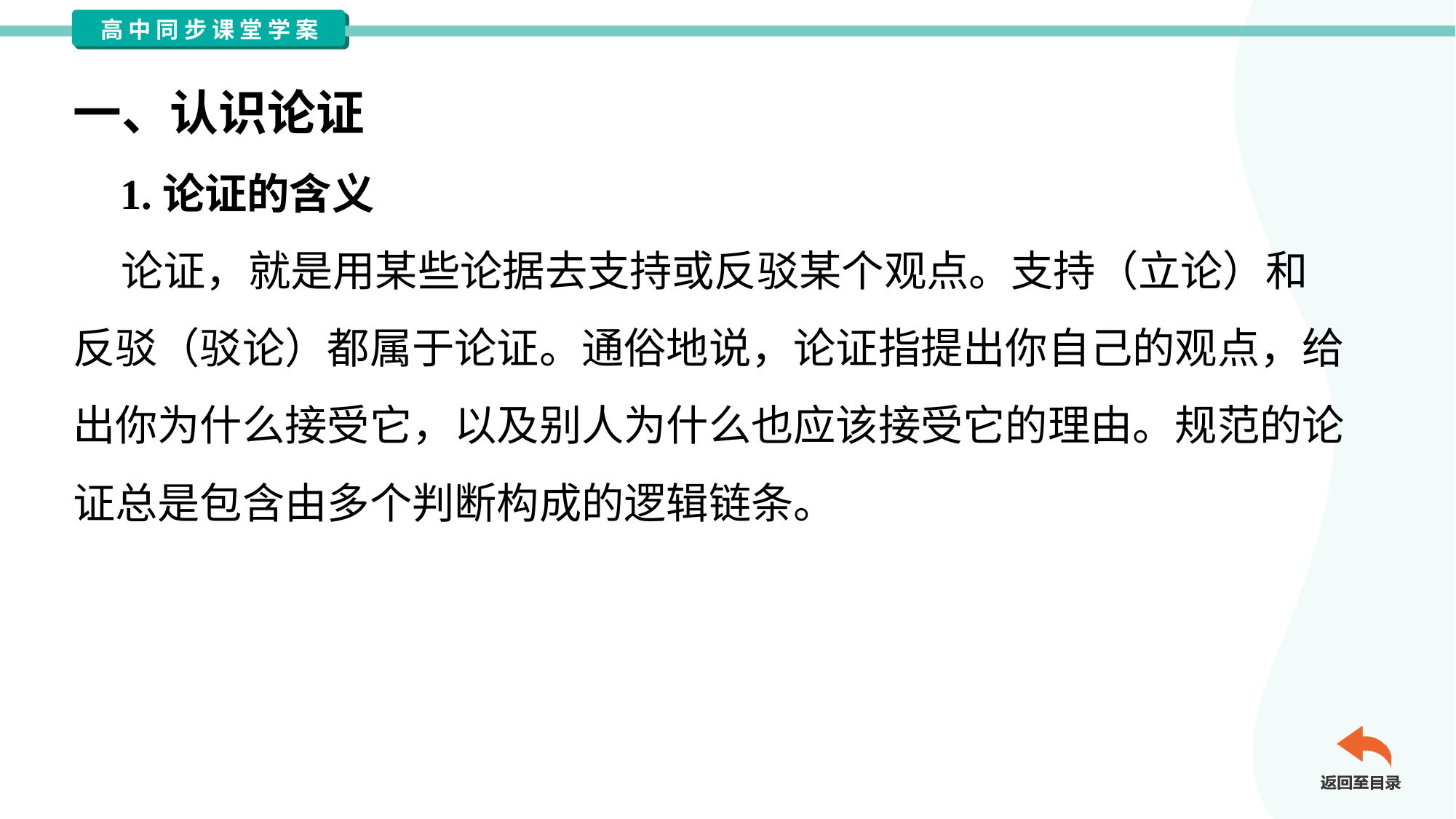

一、认识论证
    1.论证的含义
    论证，就是用某些论据去支持或反驳某个观点。支持（立论）和
反驳（驳论）都属于论证。通俗地说，论证指提出你自己的观点，给
出你为什么接受它，以及别人为什么也应该接受它的理由。规范的论
证总是包含由多个判断构成的逻辑链条。